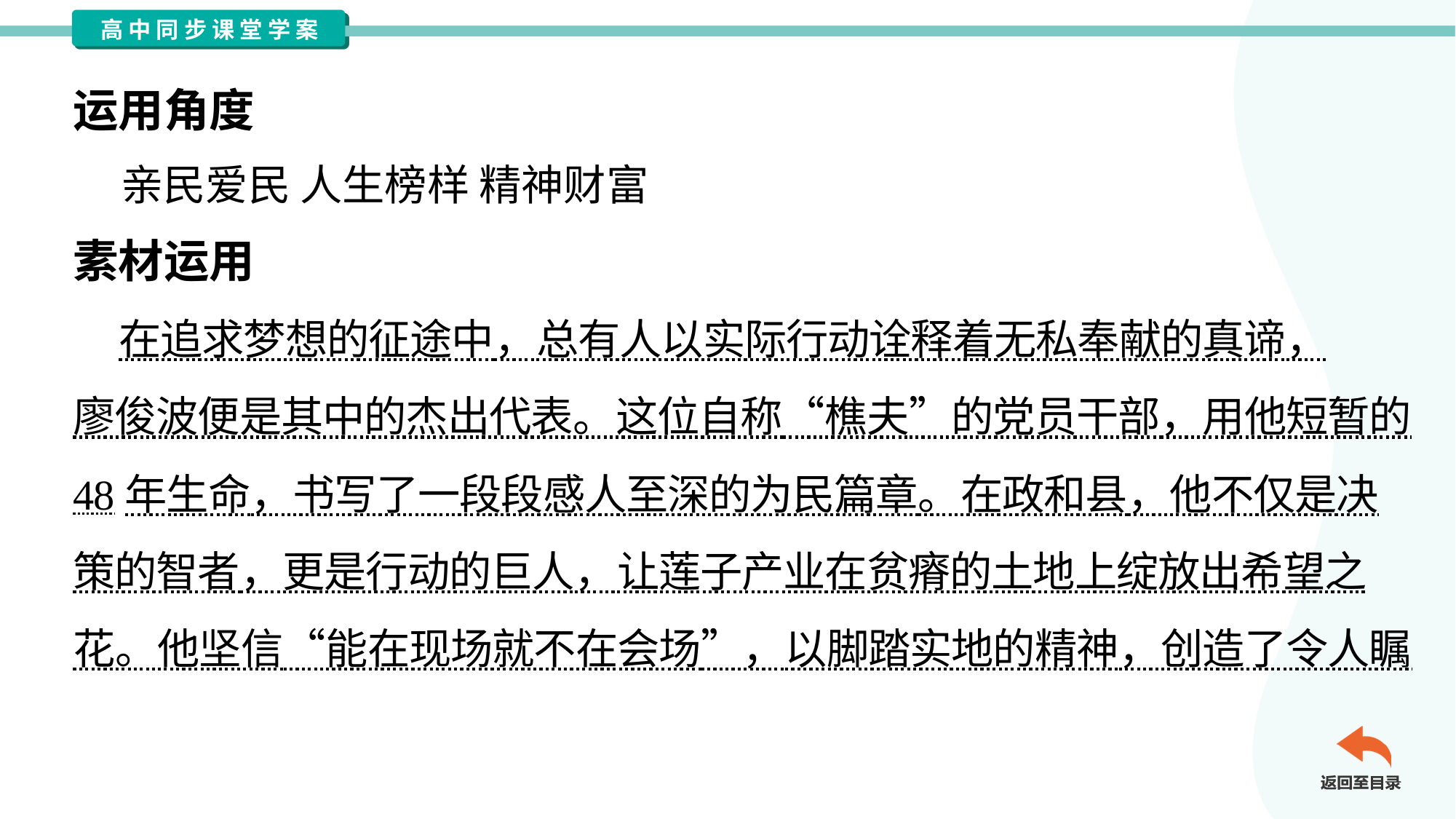

运用角度
    亲民爱民 人生榜样 精神财富
素材运用
    在追求梦想的征途中，总有人以实际行动诠释着无私奉献的真谛，
廖俊波便是其中的杰出代表。这位自称“樵夫”的党员干部，用他短暂的
48年生命，书写了一段段感人至深的为民篇章。在政和县，他不仅是决
策的智者，更是行动的巨人，让莲子产业在贫瘠的土地上绽放出希望之
花。他坚信“能在现场就不在会场”，以脚踏实地的精神，创造了令人瞩